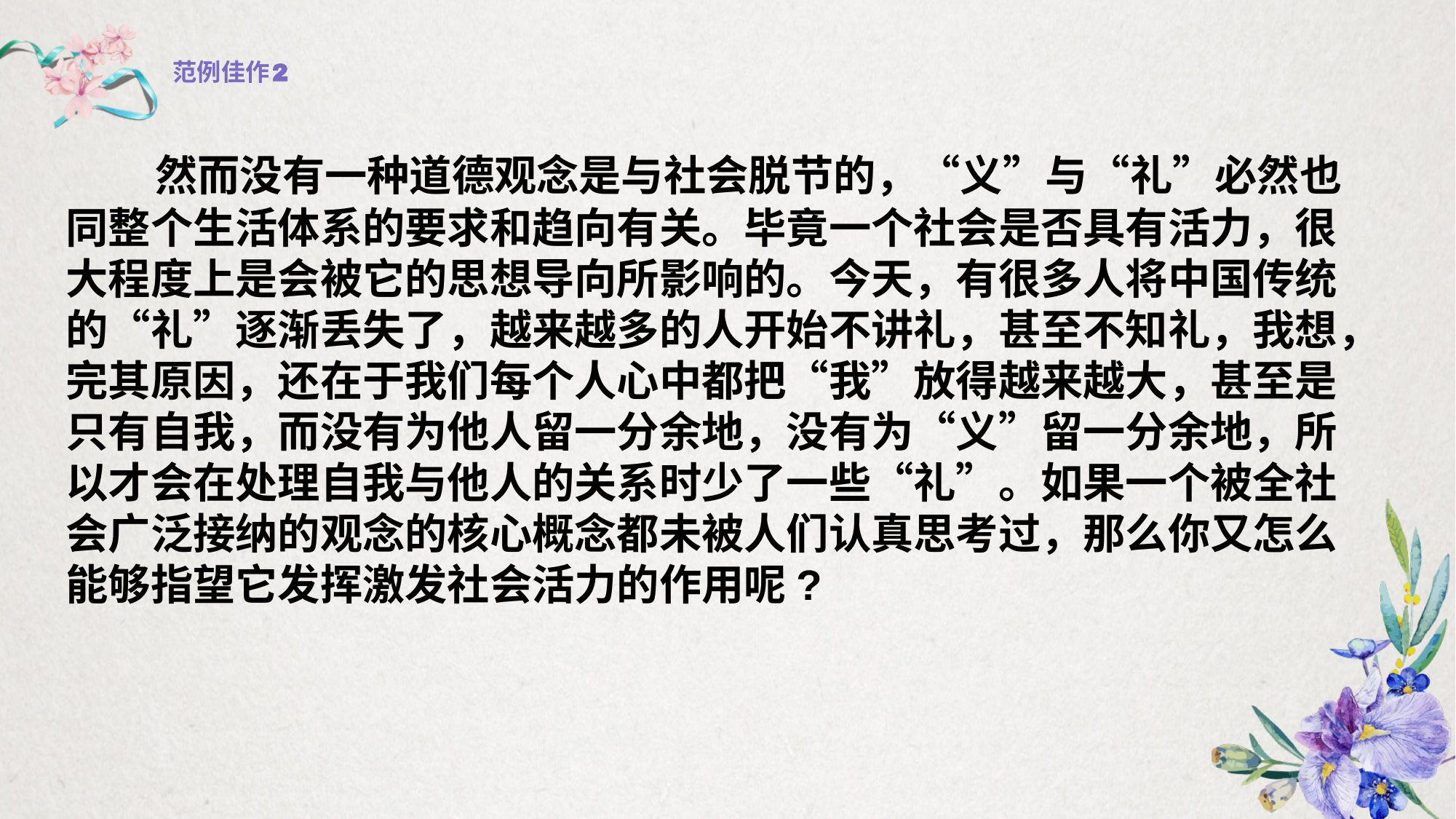

# 范例佳作2
       然而没有一种道德观念是与社会脱节的，“义”与“礼”必然也同整个生活体系的要求和趋向有关。毕竟一个社会是否具有活力，很大程度上是会被它的思想导向所影响的。今天，有很多人将中国传统的“礼”逐渐丢失了，越来越多的人开始不讲礼，甚至不知礼，我想，完其原因，还在于我们每个人心中都把“我”放得越来越大，甚至是只有自我，而没有为他人留一分余地，没有为“义”留一分余地，所以才会在处理自我与他人的关系时少了一些“礼”。如果一个被全社会广泛接纳的观念的核心概念都未被人们认真思考过，那么你又怎么能够指望它发挥激发社会活力的作用呢?